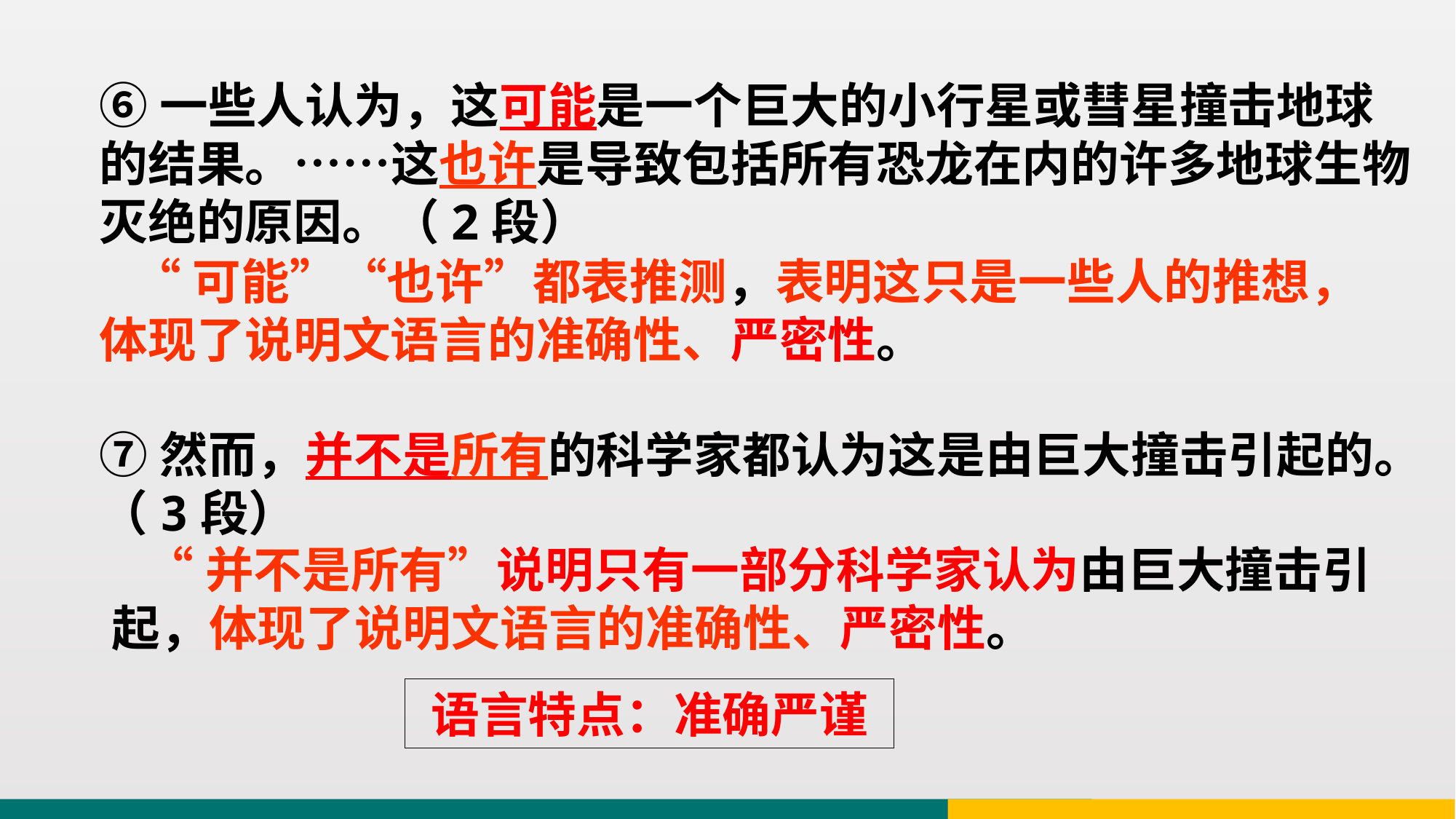

⑥一些人认为，这可能是一个巨大的小行星或彗星撞击地球的结果。……这也许是导致包括所有恐龙在内的许多地球生物灭绝的原因。（2段）

⑦然而，并不是所有的科学家都认为这是由巨大撞击引起的。（3段）
   “可能”“也许”都表推测，表明这只是一些人的推想，体现了说明文语言的准确性、严密性。
   “并不是所有”说明只有一部分科学家认为由巨大撞击引起，体现了说明文语言的准确性、严密性。
语言特点：准确严谨